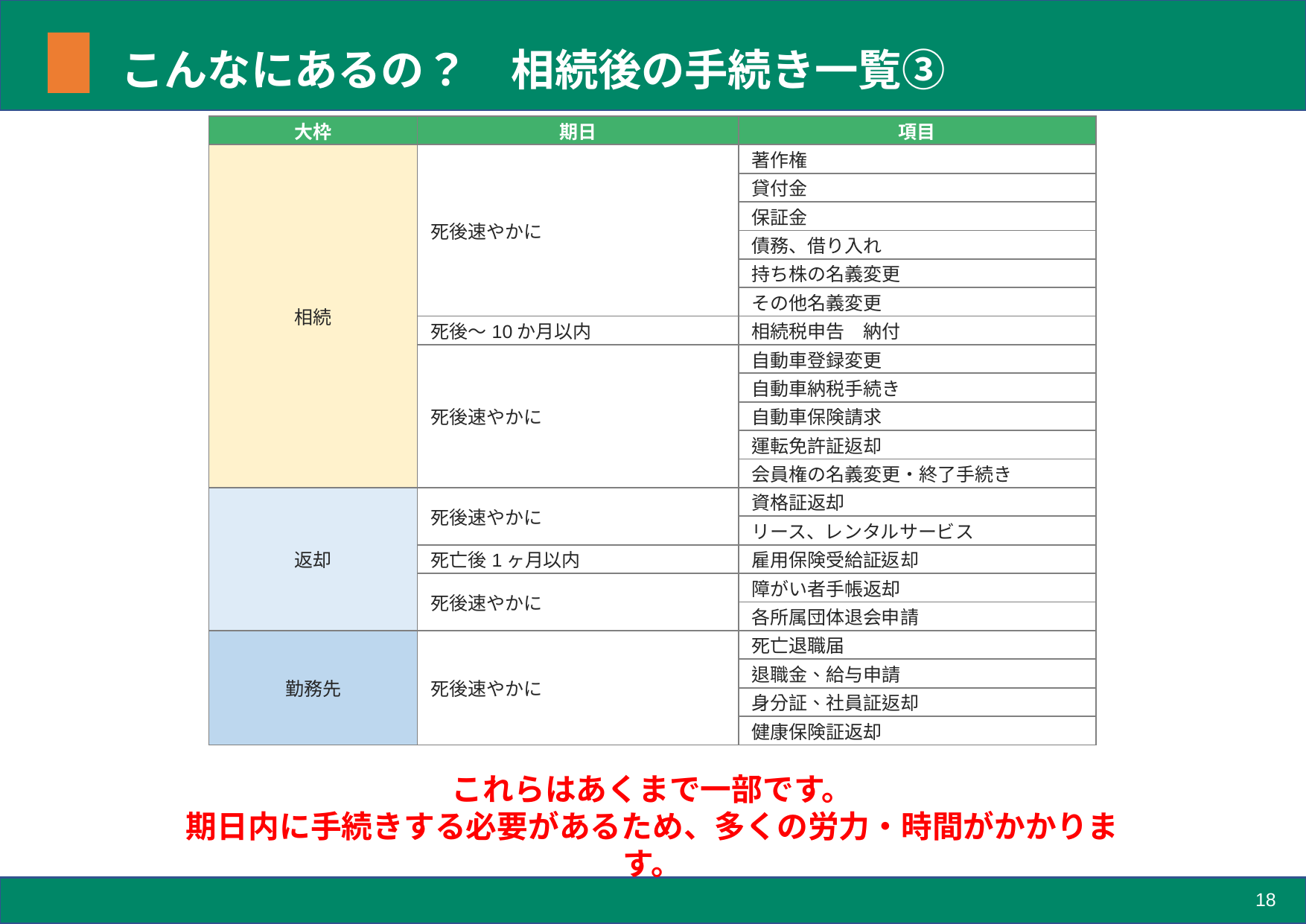

# こんなにあるの？　相続後の手続き一覧③
| 大枠 | 期日 | 項目 |
| --- | --- | --- |
| 相続 | 死後速やかに | 著作権 |
|  |  | 貸付金 |
|  |  | 保証金 |
|  |  | 債務、借り入れ |
|  |  | 持ち株の名義変更 |
|  |  | その他名義変更 |
|  | 死後～10か月以内 | 相続税申告　納付 |
|  | 死後速やかに | 自動車登録変更 |
|  |  | 自動車納税手続き |
|  |  | 自動車保険請求 |
|  |  | 運転免許証返却 |
|  |  | 会員権の名義変更・終了手続き |
| 返却 | 死後速やかに | 資格証返却 |
|  |  | リース、レンタルサービス |
|  | 死亡後1ヶ月以内 | 雇用保険受給証返却 |
|  | 死後速やかに | 障がい者手帳返却 |
|  |  | 各所属団体退会申請 |
| 勤務先 | 死後速やかに | 死亡退職届 |
|  |  | 退職金、給与申請 |
|  |  | 身分証、社員証返却 |
|  |  | 健康保険証返却 |
これらはあくまで一部です。
期日内に手続きする必要があるため、多くの労力・時間がかかります。